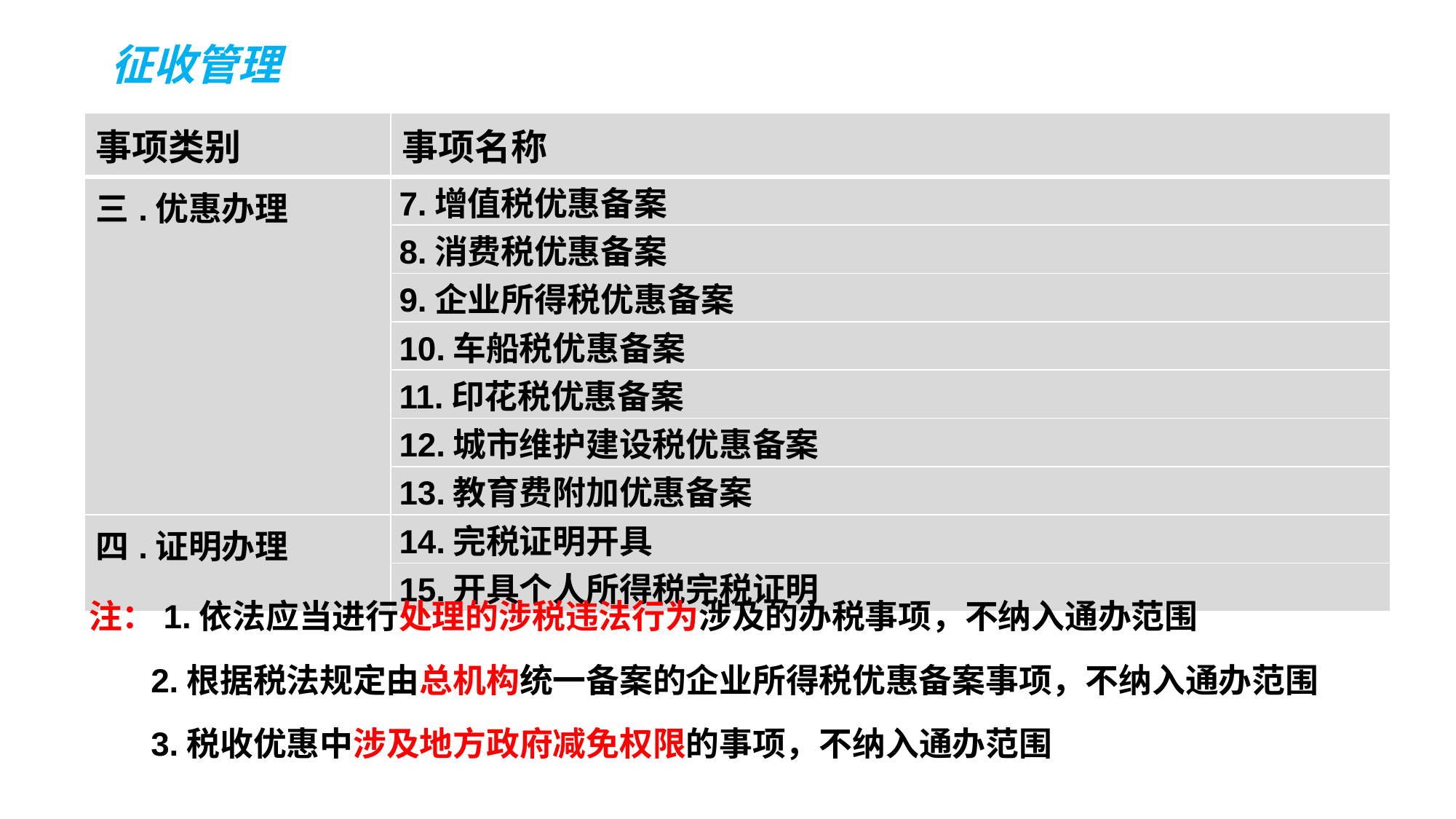

# 征收管理
| 事项类别 | 事项名称 |
| --- | --- |
| 三.优惠办理 | 7.增值税优惠备案 |
|  | 8.消费税优惠备案 |
|  | 9.企业所得税优惠备案 |
|  | 10.车船税优惠备案 |
|  | 11.印花税优惠备案 |
|  | 12.城市维护建设税优惠备案 |
|  | 13.教育费附加优惠备案 |
| 四.证明办理 | 14.完税证明开具 |
|  | 15.开具个人所得税完税证明 |
注：1.依法应当进行处理的涉税违法行为涉及的办税事项，不纳入通办范围
   2.根据税法规定由总机构统一备案的企业所得税优惠备案事项，不纳入通办范围
   3.税收优惠中涉及地方政府减免权限的事项，不纳入通办范围